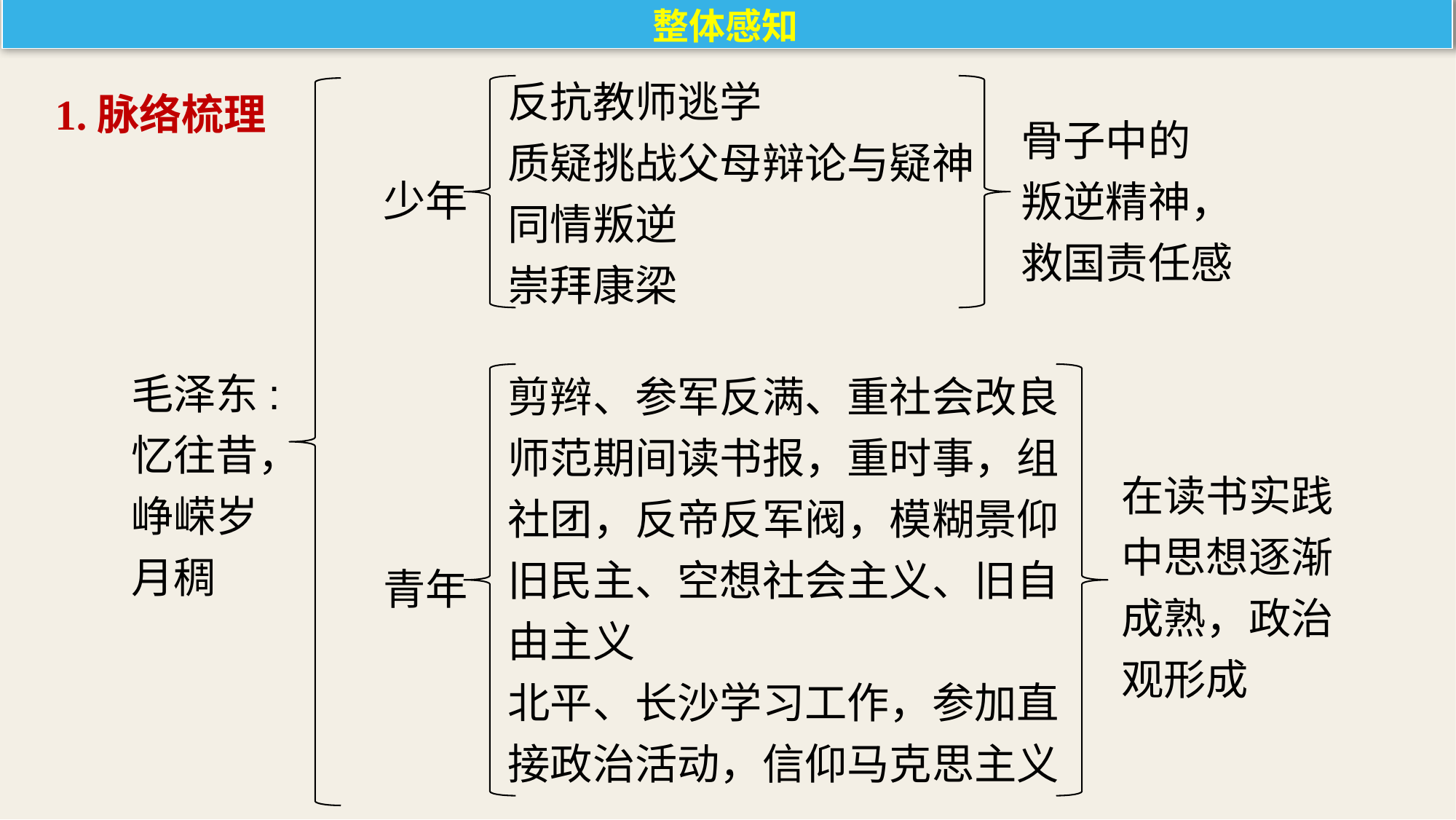

整体感知
1.脉络梳理
反抗教师逃学
质疑挑战父母辩论与疑神
同情叛逆
崇拜康梁

骨子中的
叛逆精神，
救国责任感
少年
毛泽东:
忆往昔，
峥嵘岁
月稠
剪辫、参军反满、重社会改良
师范期间读书报，重时事，组
社团，反帝反军阀，模糊景仰
旧民主、空想社会主义、旧自
由主义
北平、长沙学习工作，参加直
接政治活动，信仰马克思主义

在读书实践
中思想逐渐
成熟，政治
观形成
青年